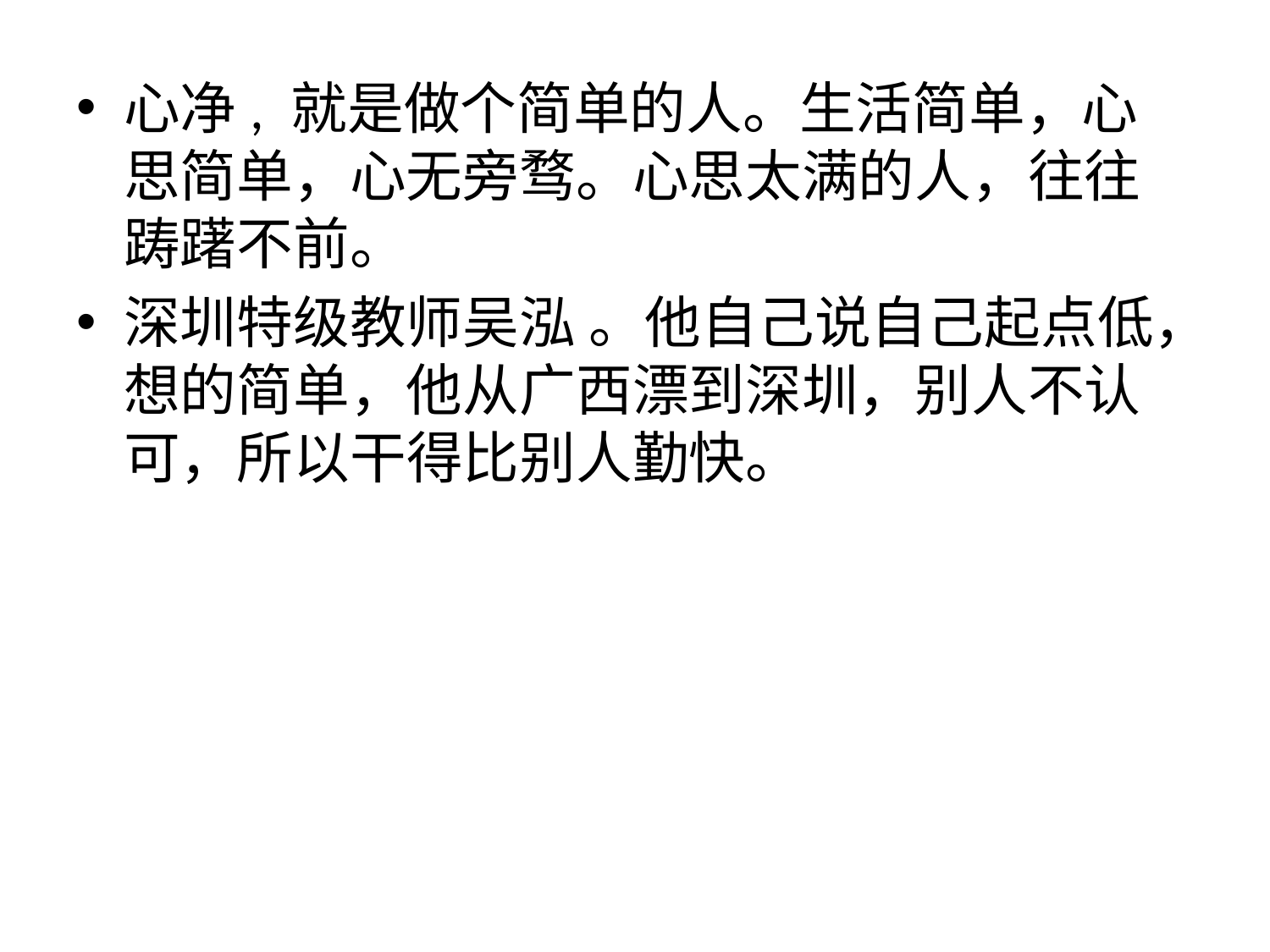

心净, 就是做个简单的人。生活简单，心思简单，心无旁骛。心思太满的人，往往踌躇不前。
深圳特级教师吴泓 。他自己说自己起点低，想的简单，他从广西漂到深圳，别人不认可，所以干得比别人勤快。